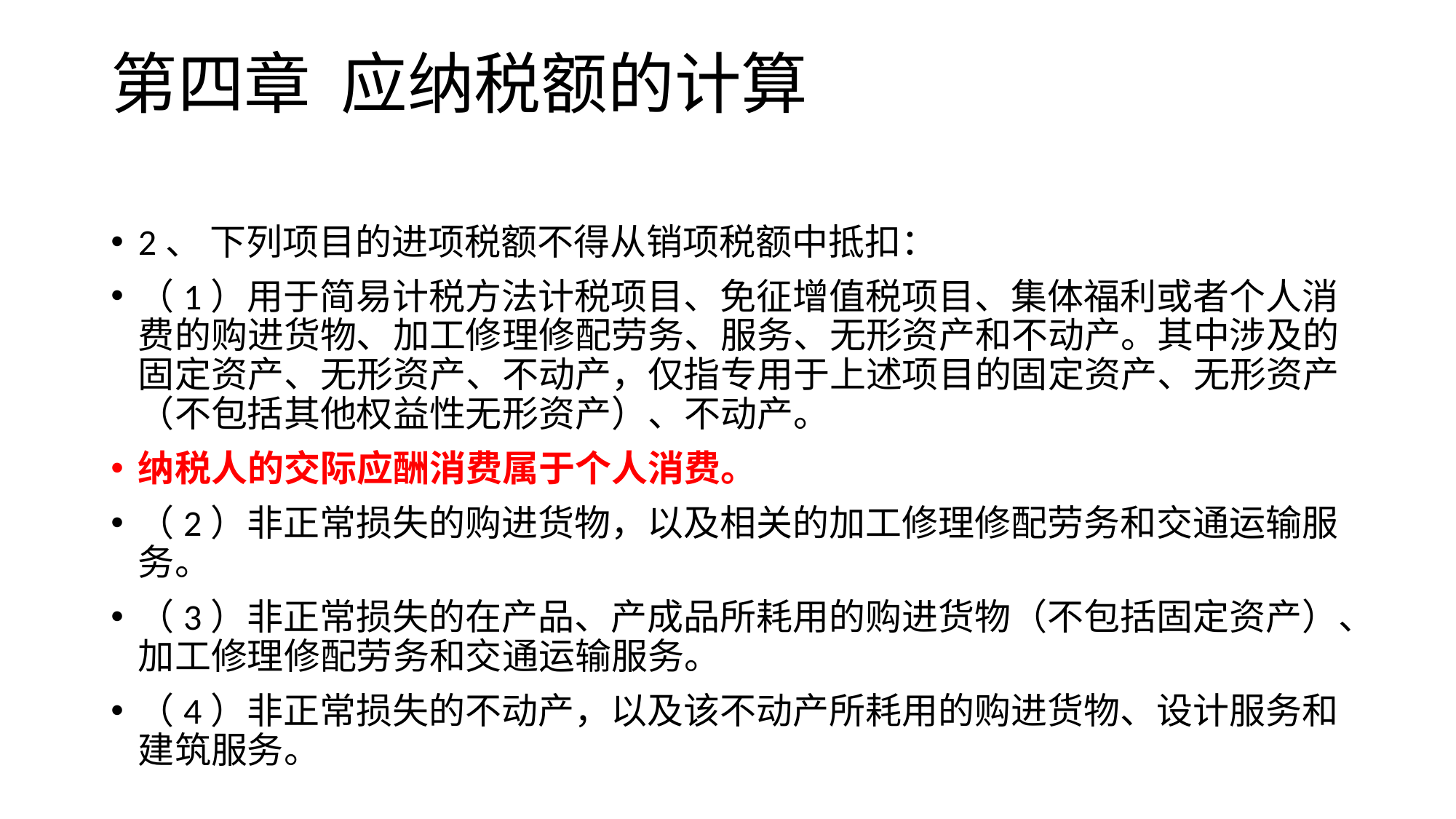

# 第四章  应纳税额的计算

2、 下列项目的进项税额不得从销项税额中抵扣：
（1）用于简易计税方法计税项目、免征增值税项目、集体福利或者个人消费的购进货物、加工修理修配劳务、服务、无形资产和不动产。其中涉及的固定资产、无形资产、不动产，仅指专用于上述项目的固定资产、无形资产（不包括其他权益性无形资产）、不动产。
纳税人的交际应酬消费属于个人消费。
（2）非正常损失的购进货物，以及相关的加工修理修配劳务和交通运输服务。
（3）非正常损失的在产品、产成品所耗用的购进货物（不包括固定资产）、加工修理修配劳务和交通运输服务。
（4）非正常损失的不动产，以及该不动产所耗用的购进货物、设计服务和建筑服务。